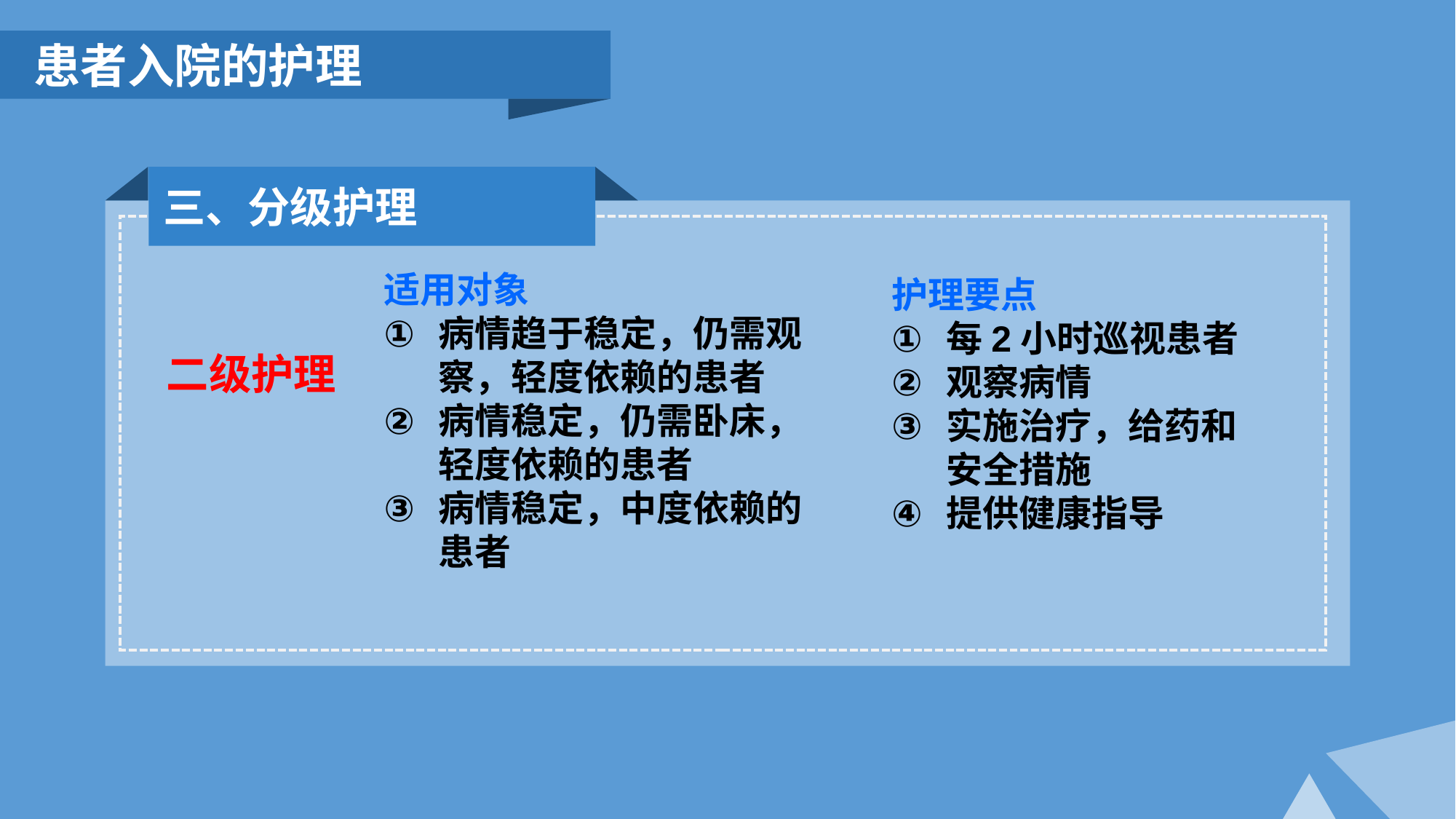

患者入院的护理

三、分级护理

适用对象
病情趋于稳定，仍需观察，轻度依赖的患者
病情稳定，仍需卧床，轻度依赖的患者
病情稳定，中度依赖的患者
护理要点
每2小时巡视患者
观察病情
实施治疗，给药和安全措施
提供健康指导
二级护理